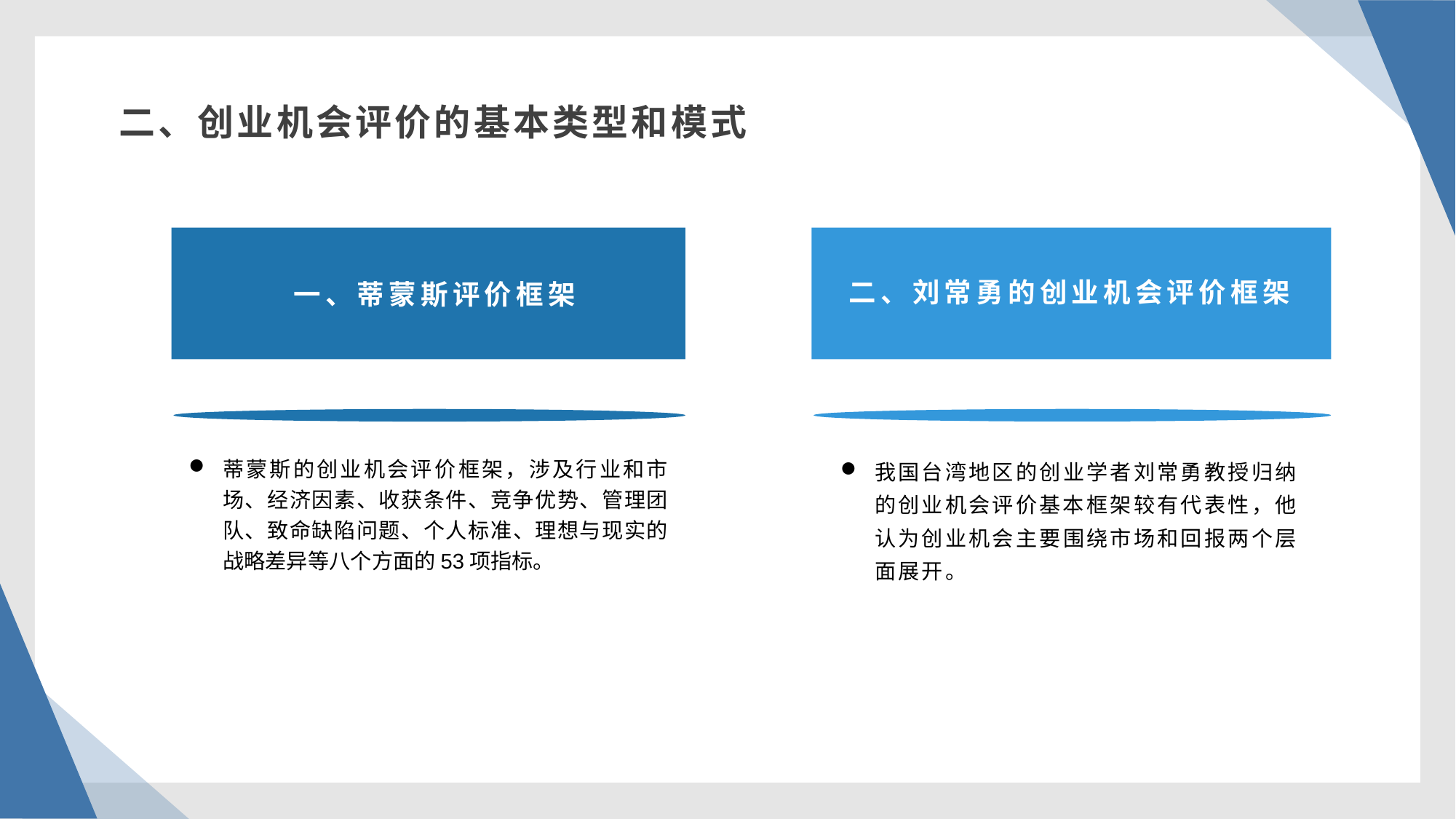

二、创业机会评价的基本类型和模式

二、刘常勇的创业机会评价框架
一、蒂蒙斯评价框架

蒂蒙斯的创业机会评价框架，涉及行业和市场、经济因素、收获条件、竞争优势、管理团队、致命缺陷问题、个人标准、理想与现实的战略差异等八个方面的53项指标。

我国台湾地区的创业学者刘常勇教授归纳的创业机会评价基本框架较有代表性，他认为创业机会主要围绕市场和回报两个层面展开。